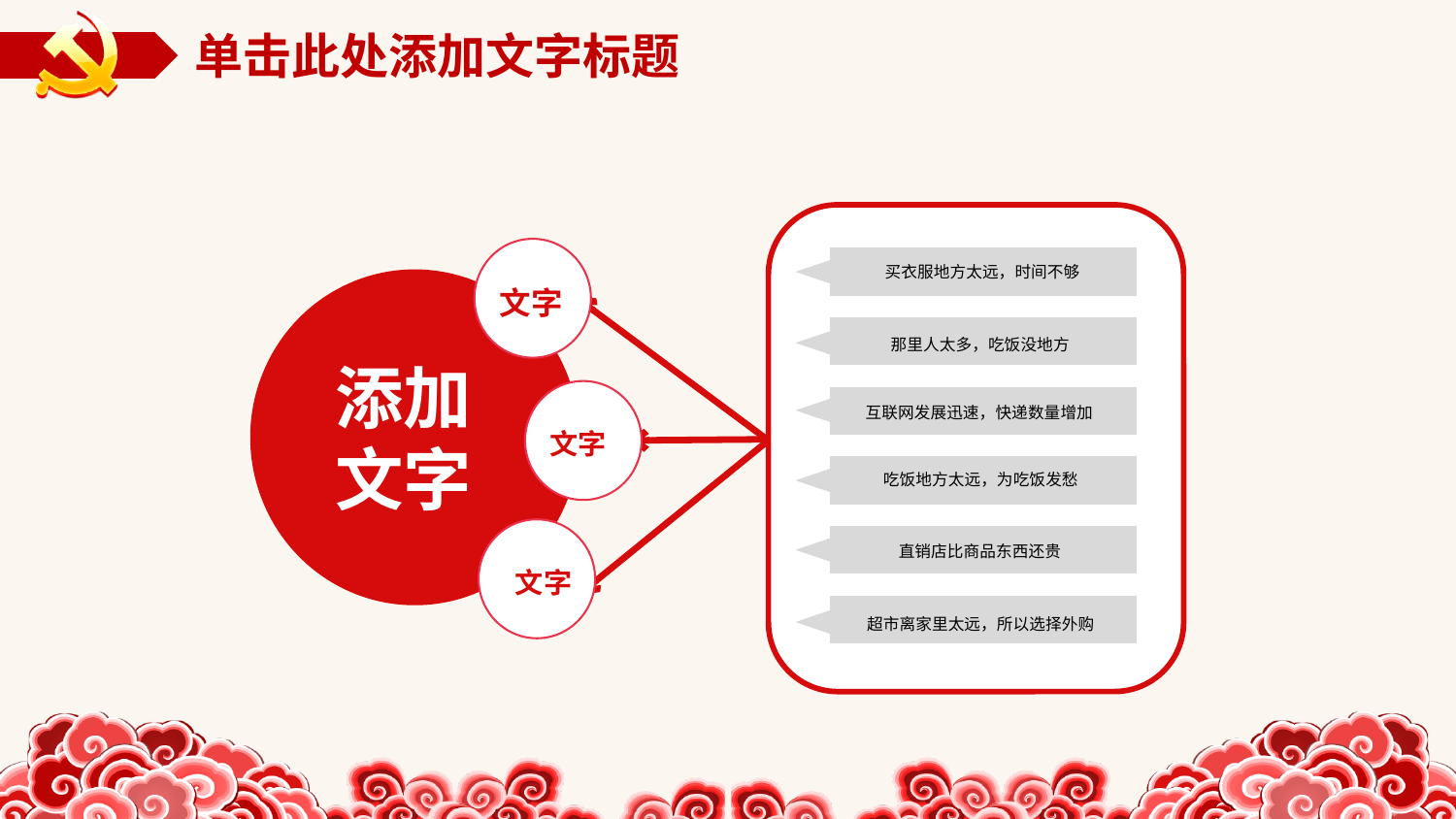

文字

买衣服地方太远，时间不够

那里人太多，吃饭没地方
添加
文字

文字

互联网发展迅速，快递数量增加

吃饭地方太远，为吃饭发愁

文字

直销店比商品东西还贵

超市离家里太远，所以选择外购